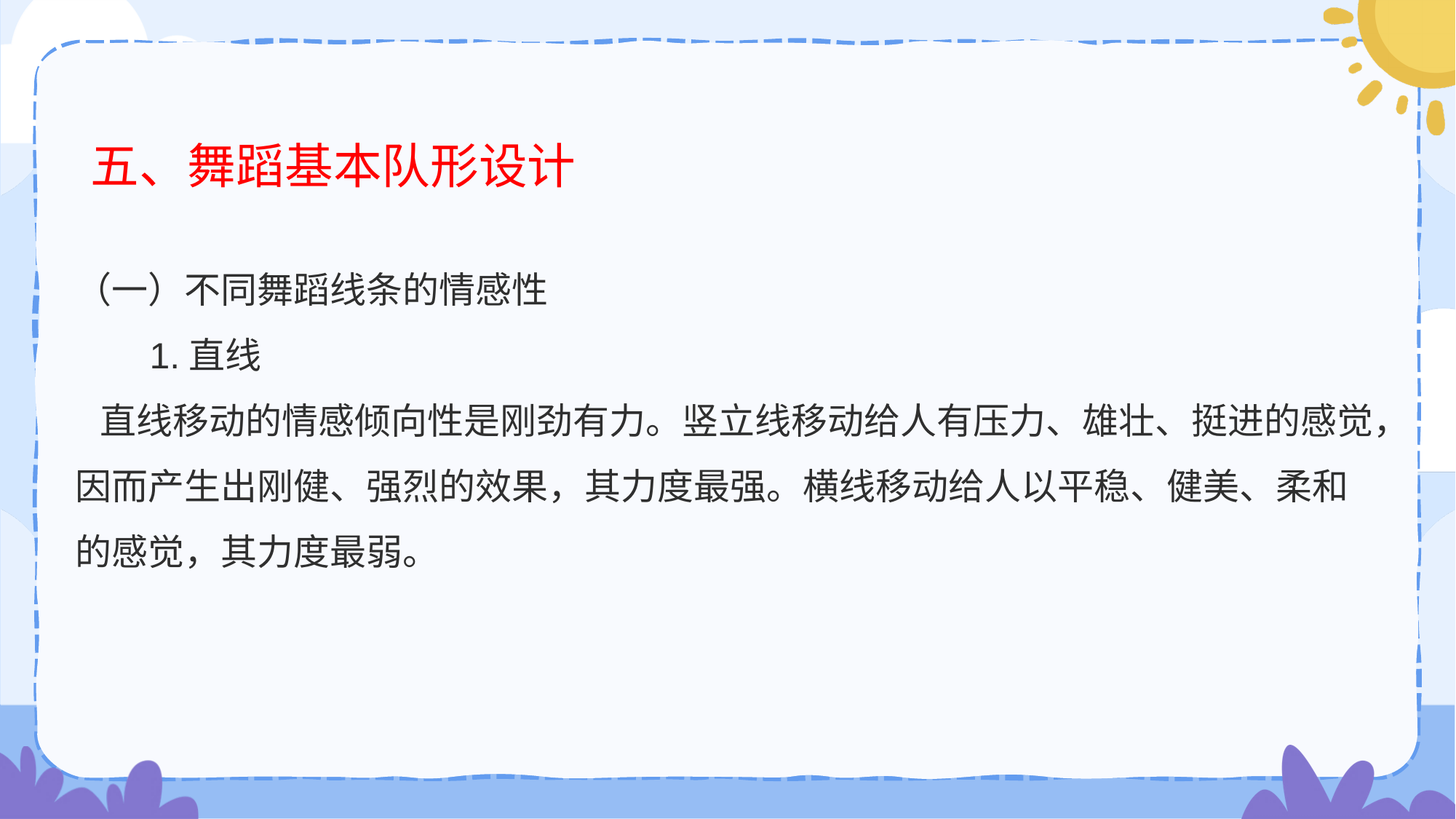

# 五、舞蹈基本队形设计
（一）不同舞蹈线条的情感性
        1.直线
   直线移动的情感倾向性是刚劲有力。竖立线移动给人有压力、雄壮、挺进的感觉，因而产生出刚健、强烈的效果，其力度最强。横线移动给人以平稳、健美、柔和的感觉，其力度最弱。